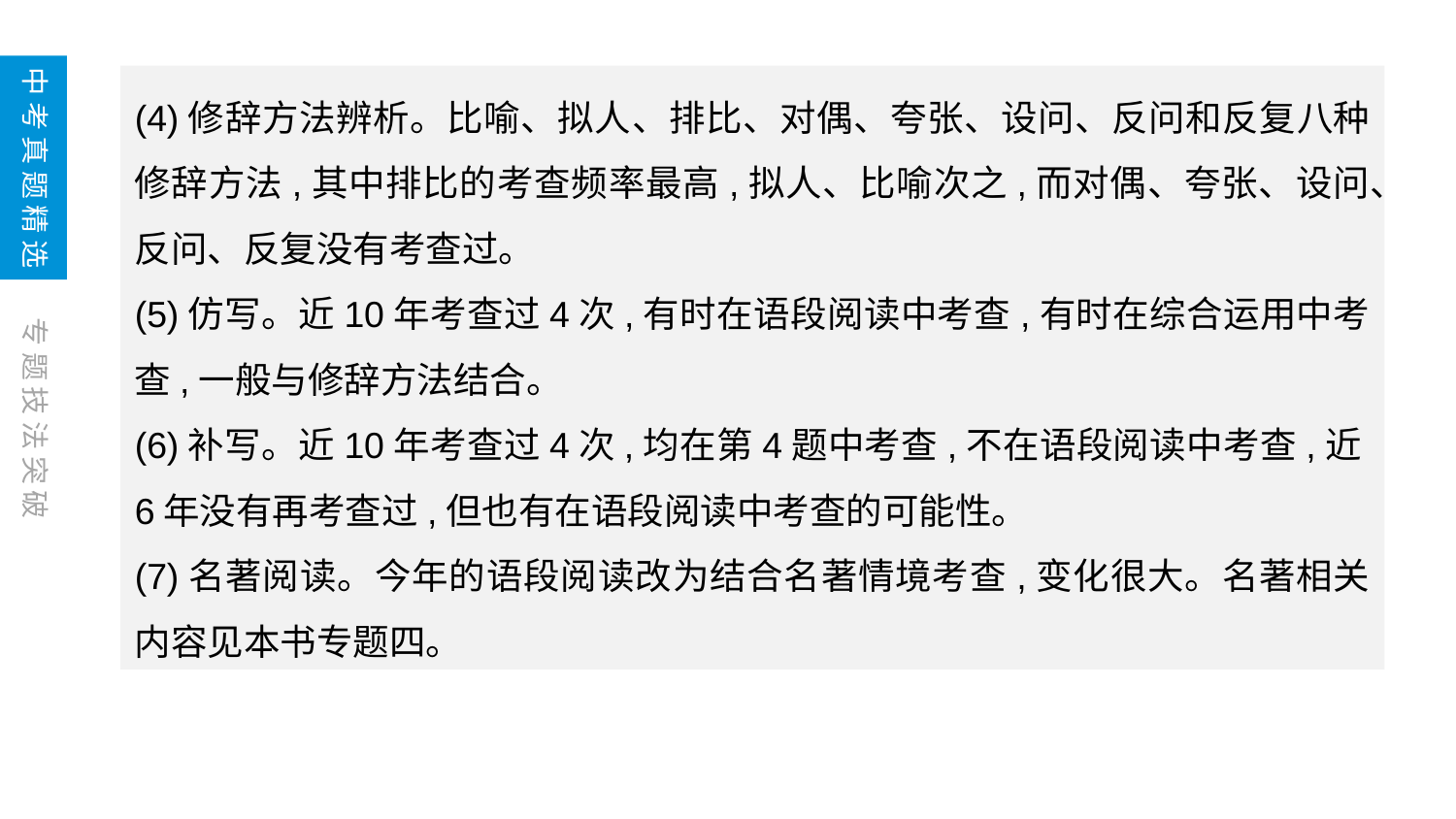

中考真题精选
(4)修辞方法辨析。比喻、拟人、排比、对偶、夸张、设问、反问和反复八种修辞方法,其中排比的考查频率最高,拟人、比喻次之,而对偶、夸张、设问、反问、反复没有考查过。
(5)仿写。近10年考查过4次,有时在语段阅读中考查,有时在综合运用中考查,一般与修辞方法结合。
(6)补写。近10年考查过4次,均在第4题中考查,不在语段阅读中考查,近6年没有再考查过,但也有在语段阅读中考查的可能性。
(7)名著阅读。今年的语段阅读改为结合名著情境考查,变化很大。名著相关内容见本书专题四。
专题技法突破